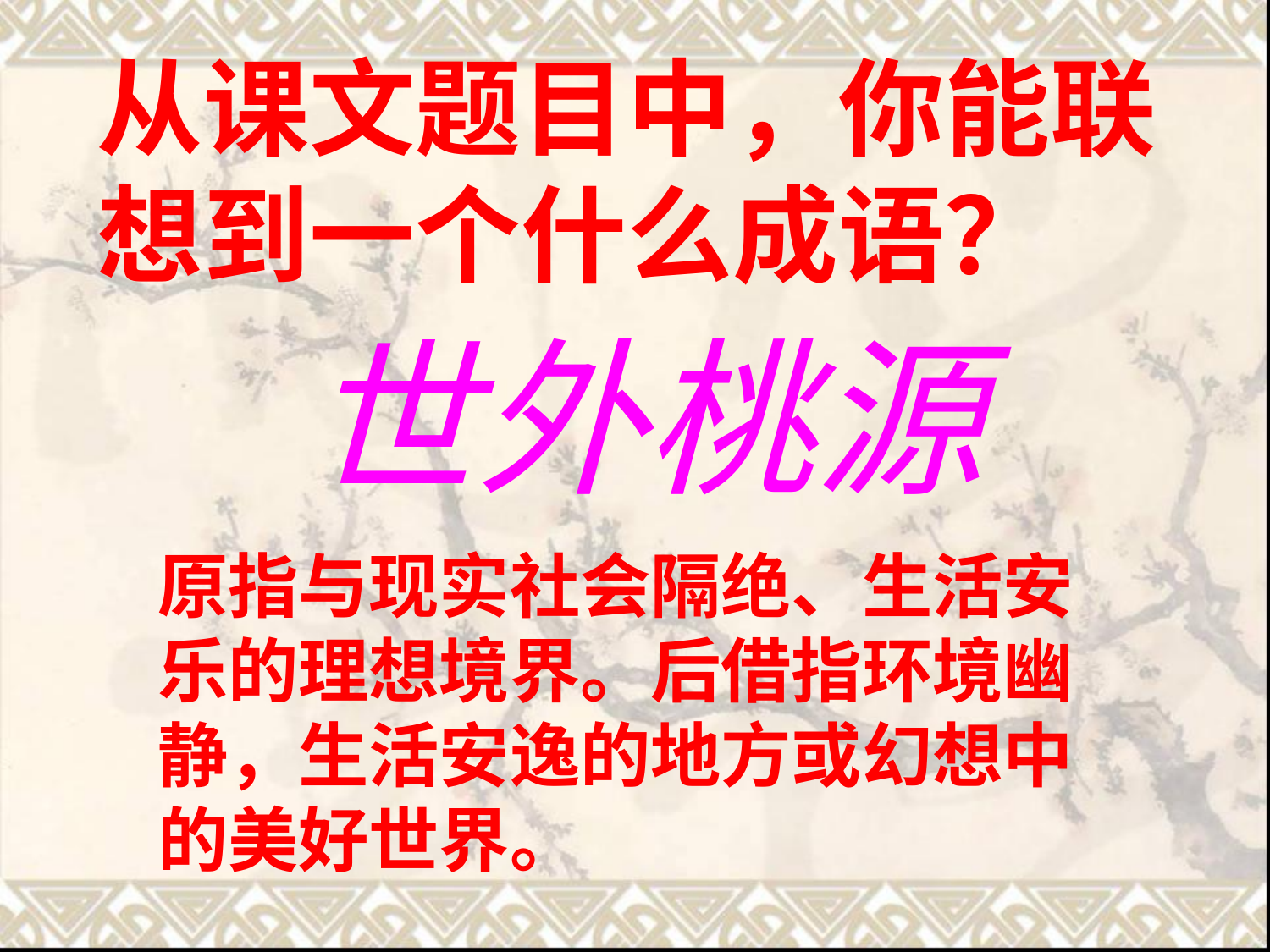

从课文题目中，你能联
想到一个什么成语？
世外桃源
原指与现实社会隔绝、生活安乐的理想境界。后借指环境幽静，生活安逸的地方或幻想中的美好世界。